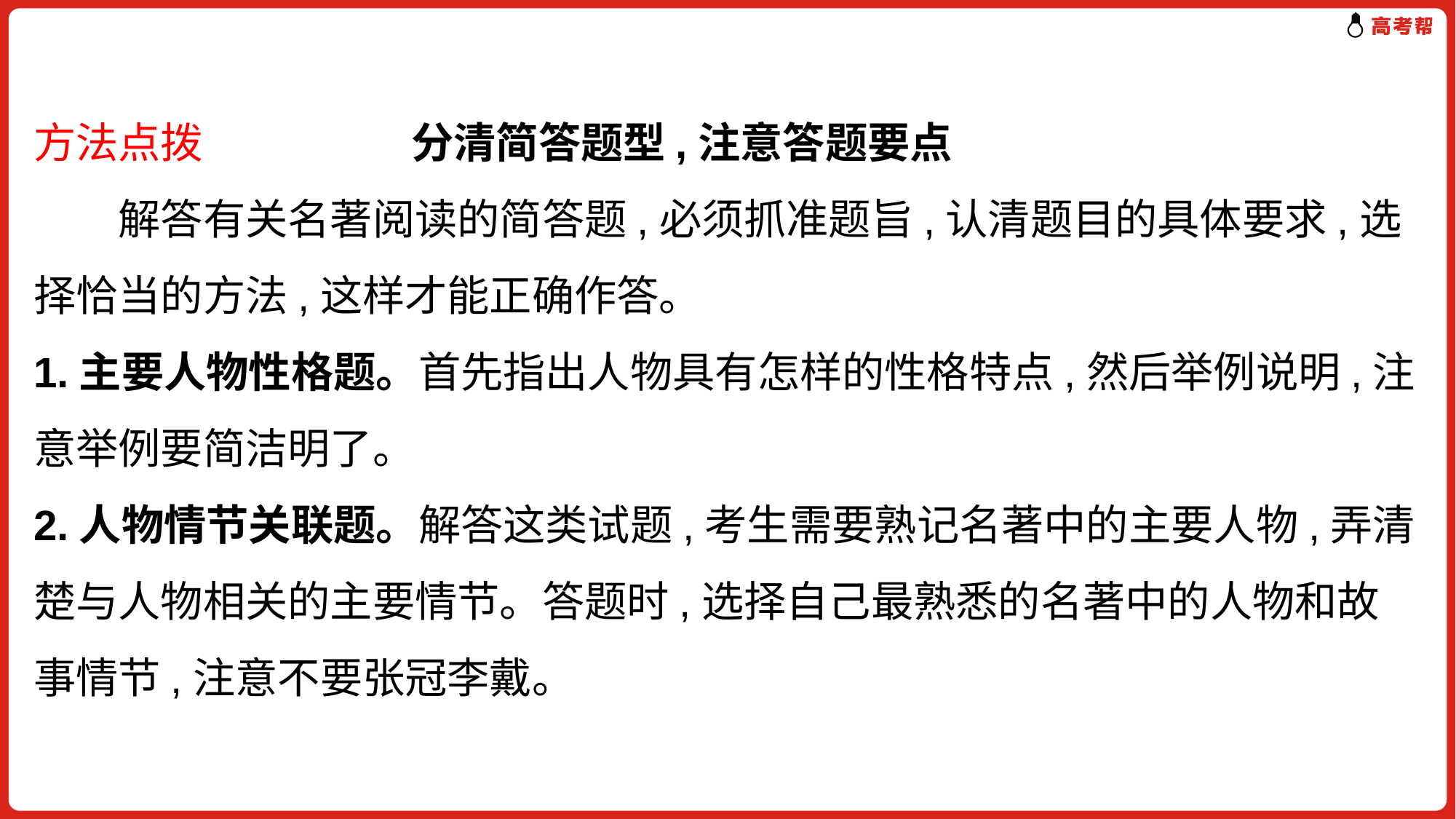

方法点拨                      分清简答题型,注意答题要点
　　解答有关名著阅读的简答题,必须抓准题旨,认清题目的具体要求,选择恰当的方法,这样才能正确作答。
1.主要人物性格题。首先指出人物具有怎样的性格特点,然后举例说明,注意举例要简洁明了。
2.人物情节关联题。解答这类试题,考生需要熟记名著中的主要人物,弄清楚与人物相关的主要情节。答题时,选择自己最熟悉的名著中的人物和故事情节,注意不要张冠李戴。